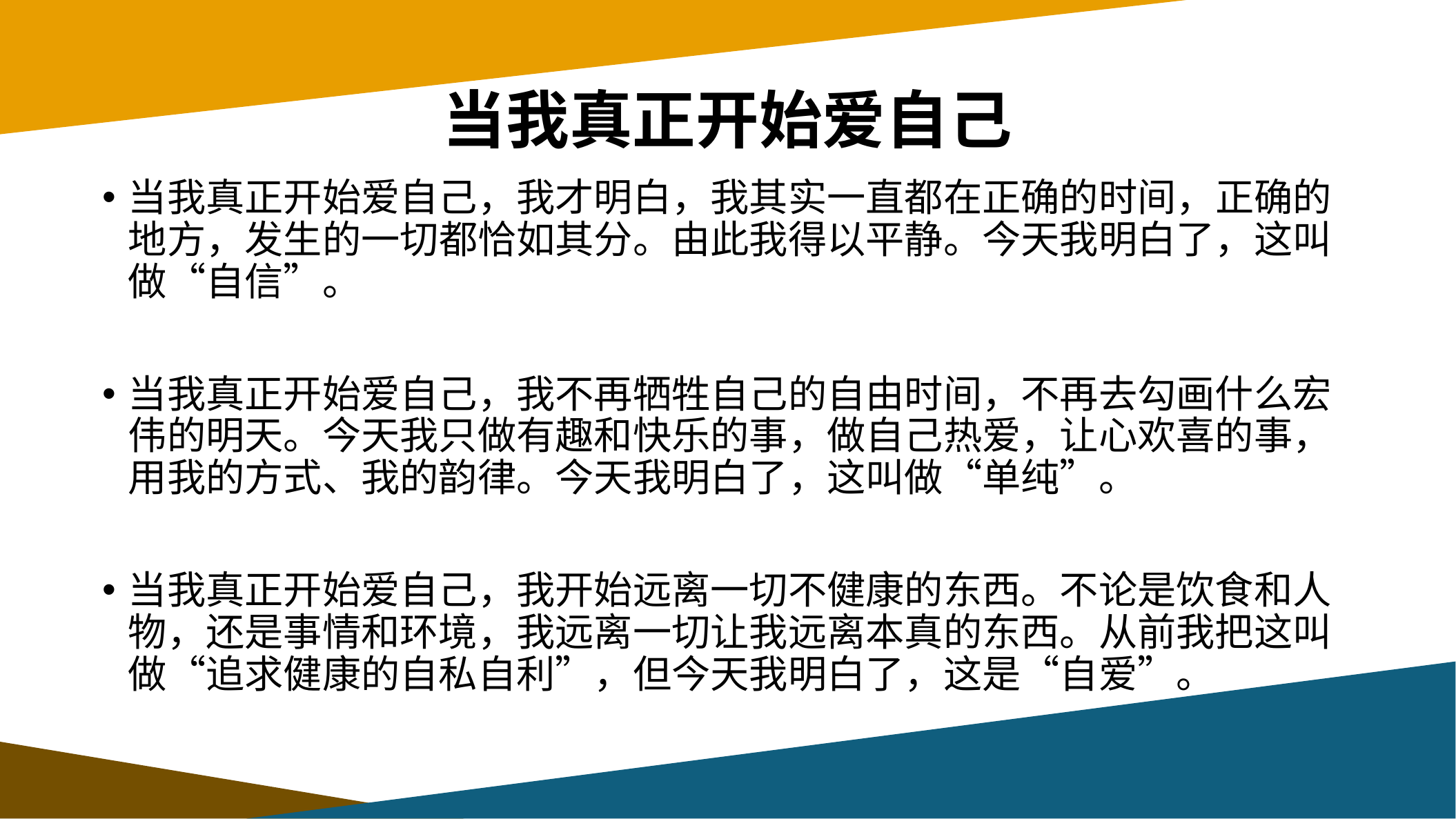

# 当我真正开始爱自己
当我真正开始爱自己，我才明白，我其实一直都在正确的时间，正确的地方，发生的一切都恰如其分。由此我得以平静。今天我明白了，这叫做“自信”。

当我真正开始爱自己，我不再牺牲自己的自由时间，不再去勾画什么宏伟的明天。今天我只做有趣和快乐的事，做自己热爱，让心欢喜的事，用我的方式、我的韵律。今天我明白了，这叫做“单纯”。

当我真正开始爱自己，我开始远离一切不健康的东西。不论是饮食和人物，还是事情和环境，我远离一切让我远离本真的东西。从前我把这叫做“追求健康的自私自利”，但今天我明白了，这是“自爱”。